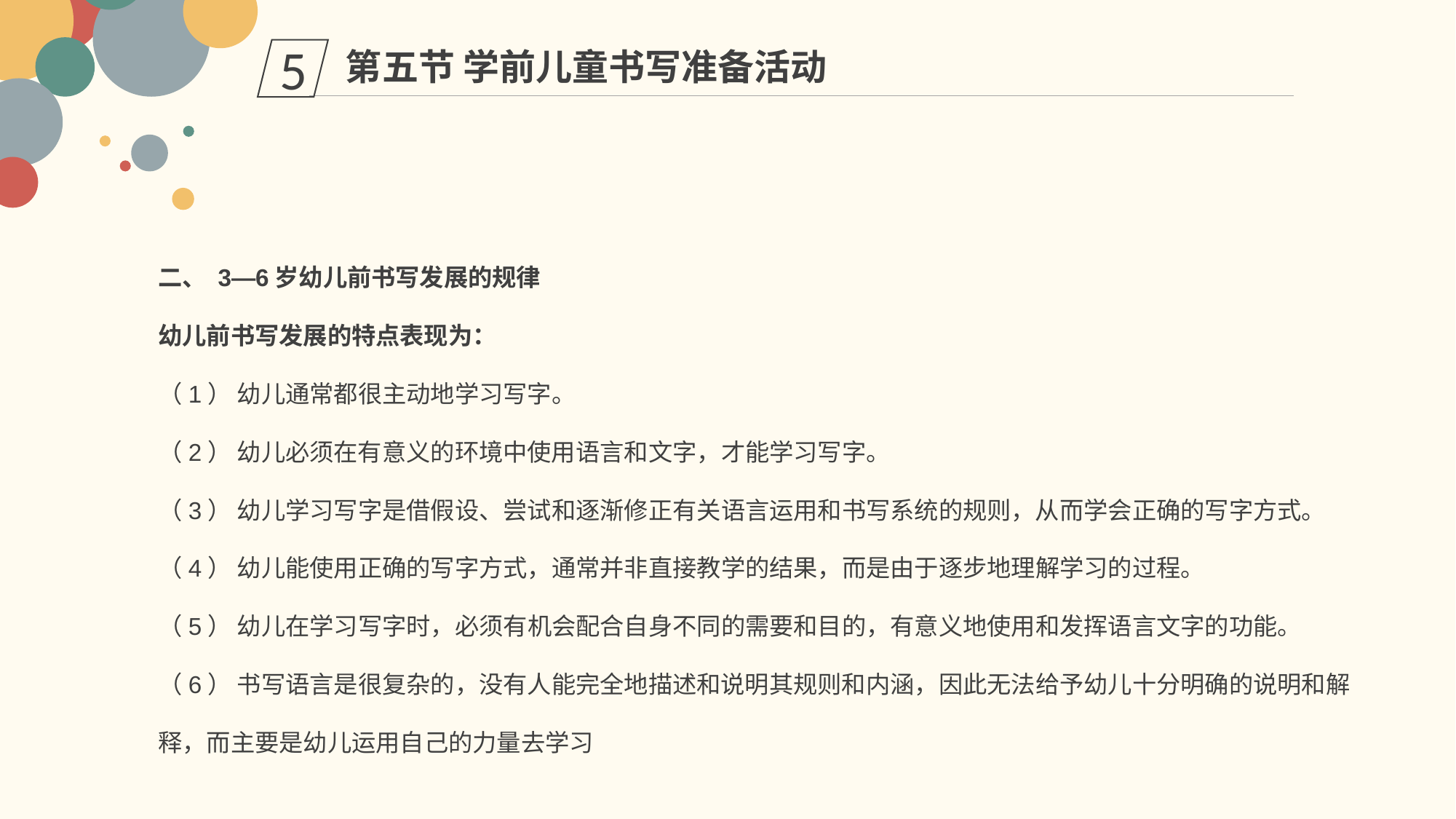

第五节 学前儿童书写准备活动
5
二、 3—6岁幼儿前书写发展的规律
幼儿前书写发展的特点表现为：
（1） 幼儿通常都很主动地学习写字。
（2） 幼儿必须在有意义的环境中使用语言和文字，才能学习写字。
（3） 幼儿学习写字是借假设、尝试和逐渐修正有关语言运用和书写系统的规则，从而学会正确的写字方式。
（4） 幼儿能使用正确的写字方式，通常并非直接教学的结果，而是由于逐步地理解学习的过程。
（5） 幼儿在学习写字时，必须有机会配合自身不同的需要和目的，有意义地使用和发挥语言文字的功能。
（6） 书写语言是很复杂的，没有人能完全地描述和说明其规则和内涵，因此无法给予幼儿十分明确的说明和解释，而主要是幼儿运用自己的力量去学习